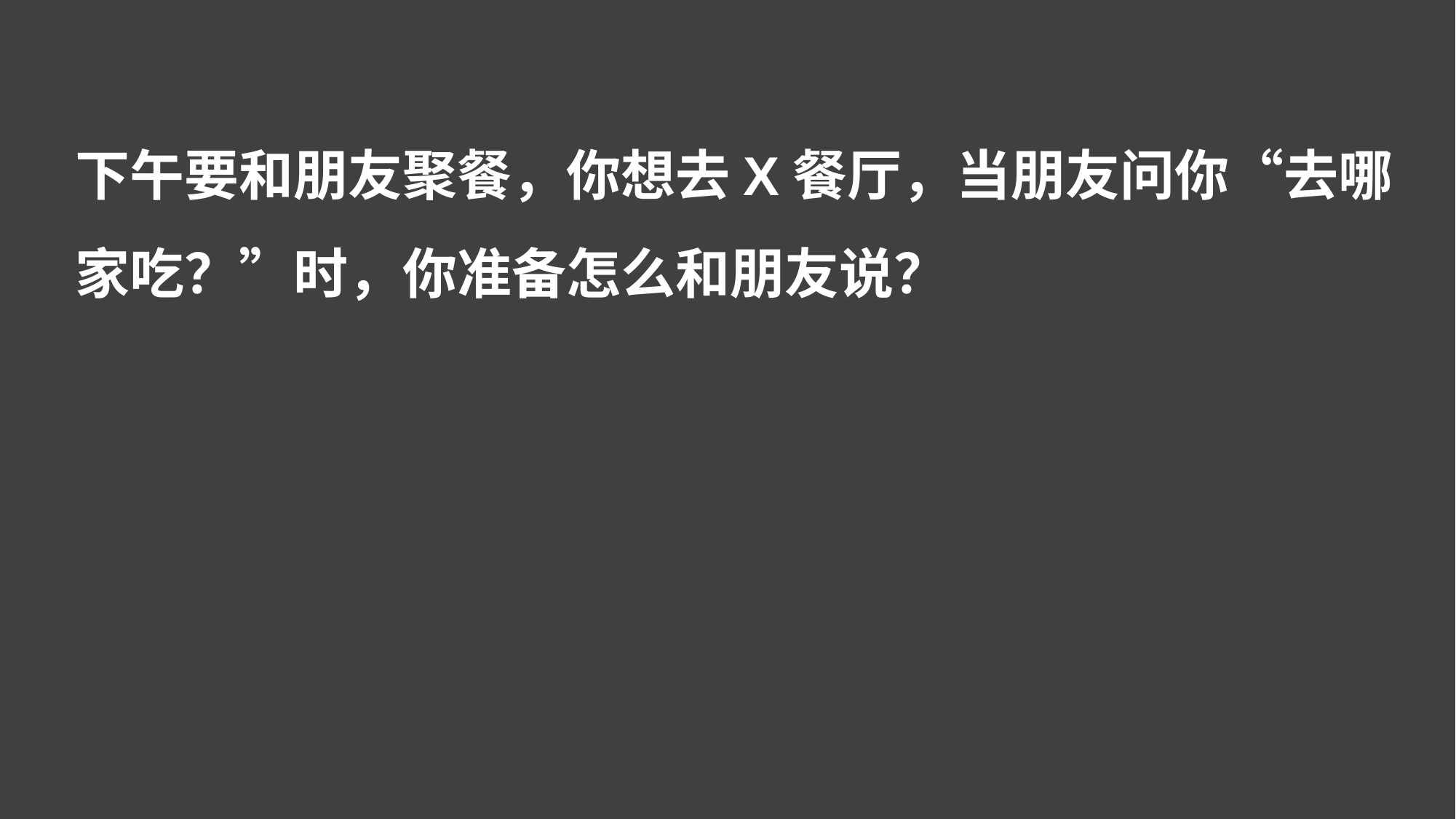

下午要和朋友聚餐，你想去X餐厅，当朋友问你“去哪家吃？”时，你准备怎么和朋友说？